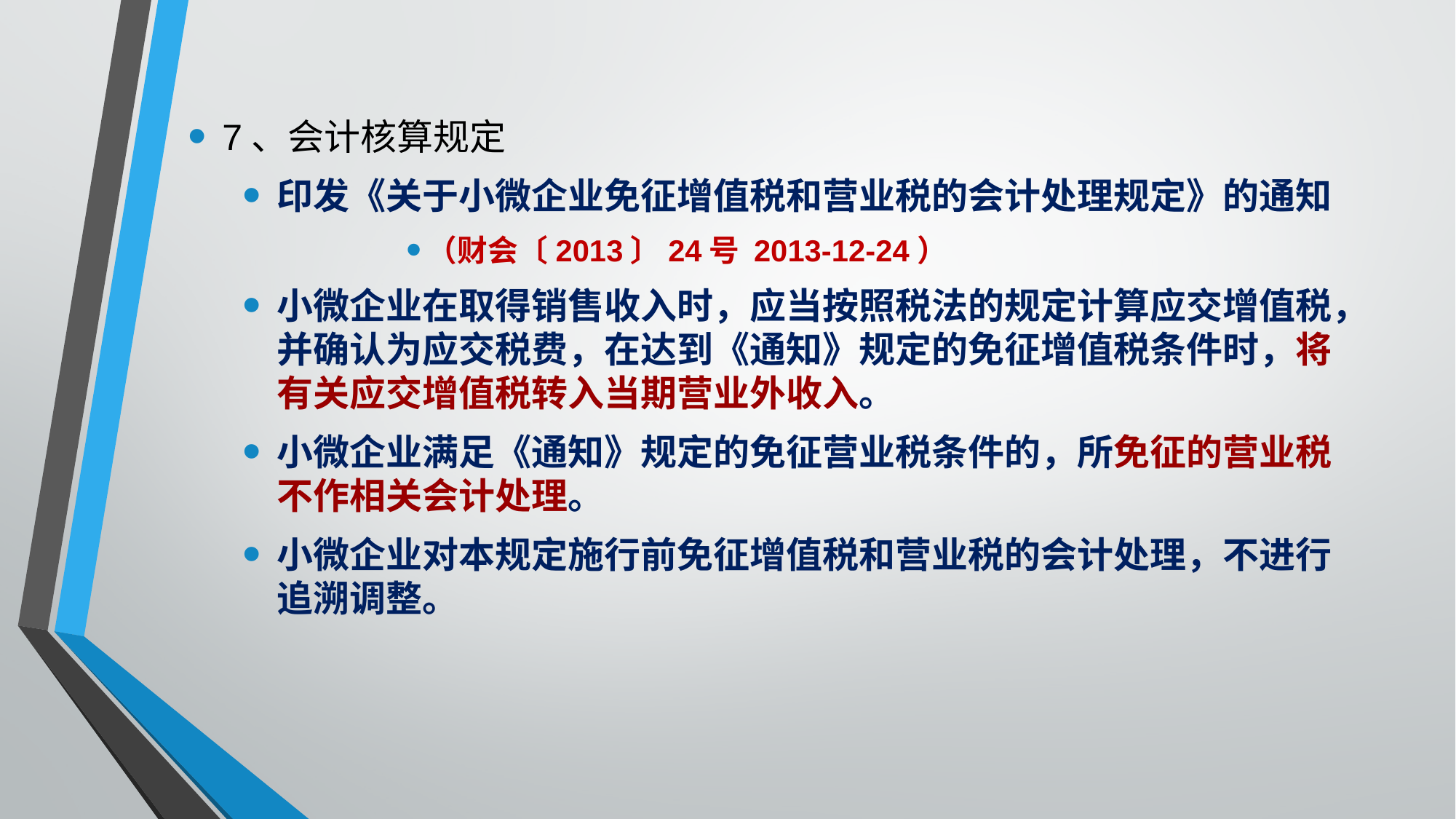

7、会计核算规定
印发《关于小微企业免征增值税和营业税的会计处理规定》的通知
（财会〔2013〕24号 2013-12-24）
小微企业在取得销售收入时，应当按照税法的规定计算应交增值税，并确认为应交税费，在达到《通知》规定的免征增值税条件时，将有关应交增值税转入当期营业外收入。
小微企业满足《通知》规定的免征营业税条件的，所免征的营业税不作相关会计处理。
小微企业对本规定施行前免征增值税和营业税的会计处理，不进行追溯调整。